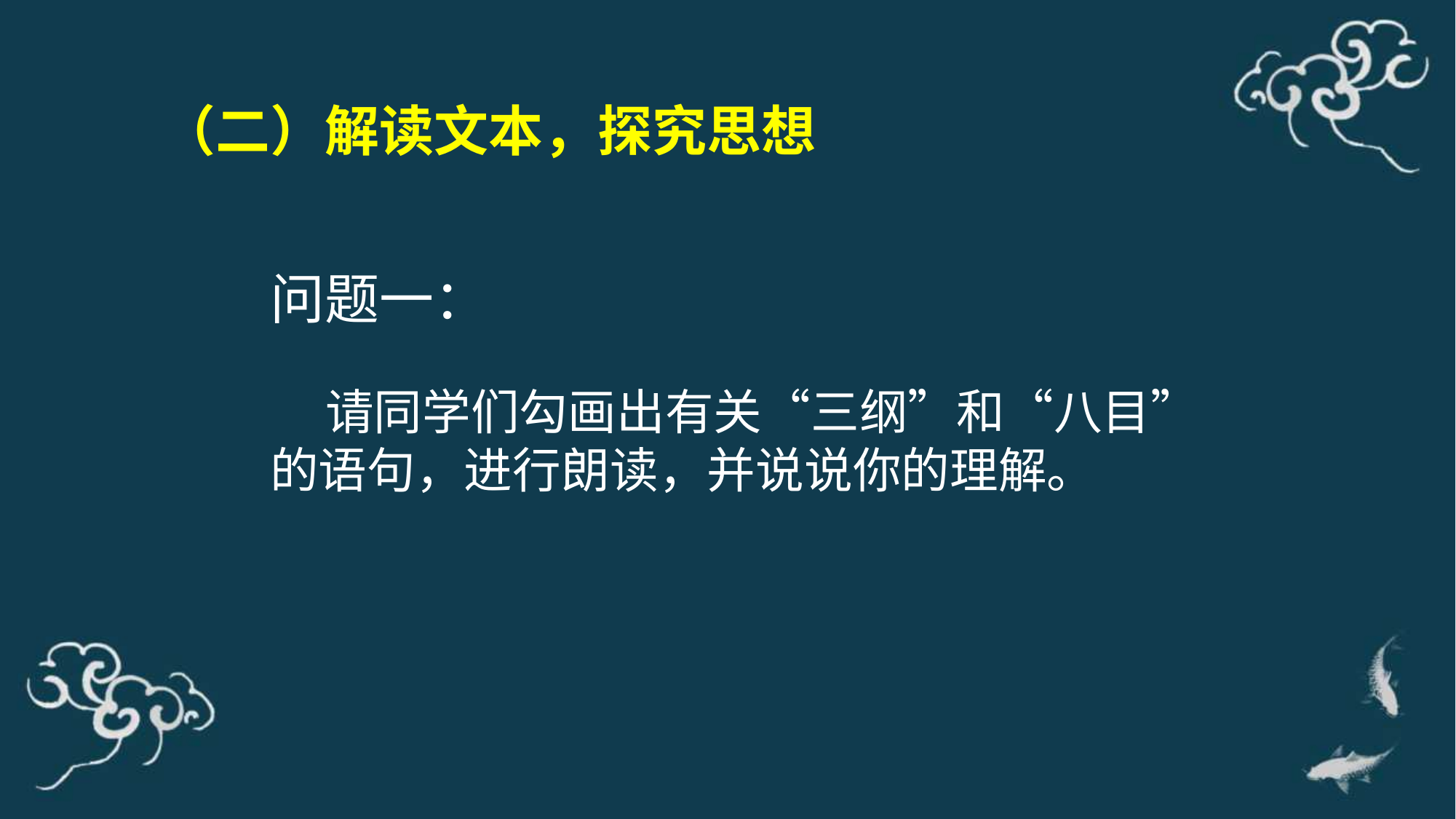

（二）解读文本，探究思想
问题一：

    请同学们勾画出有关“三纲”和“八目”的语句，进行朗读，并说说你的理解。